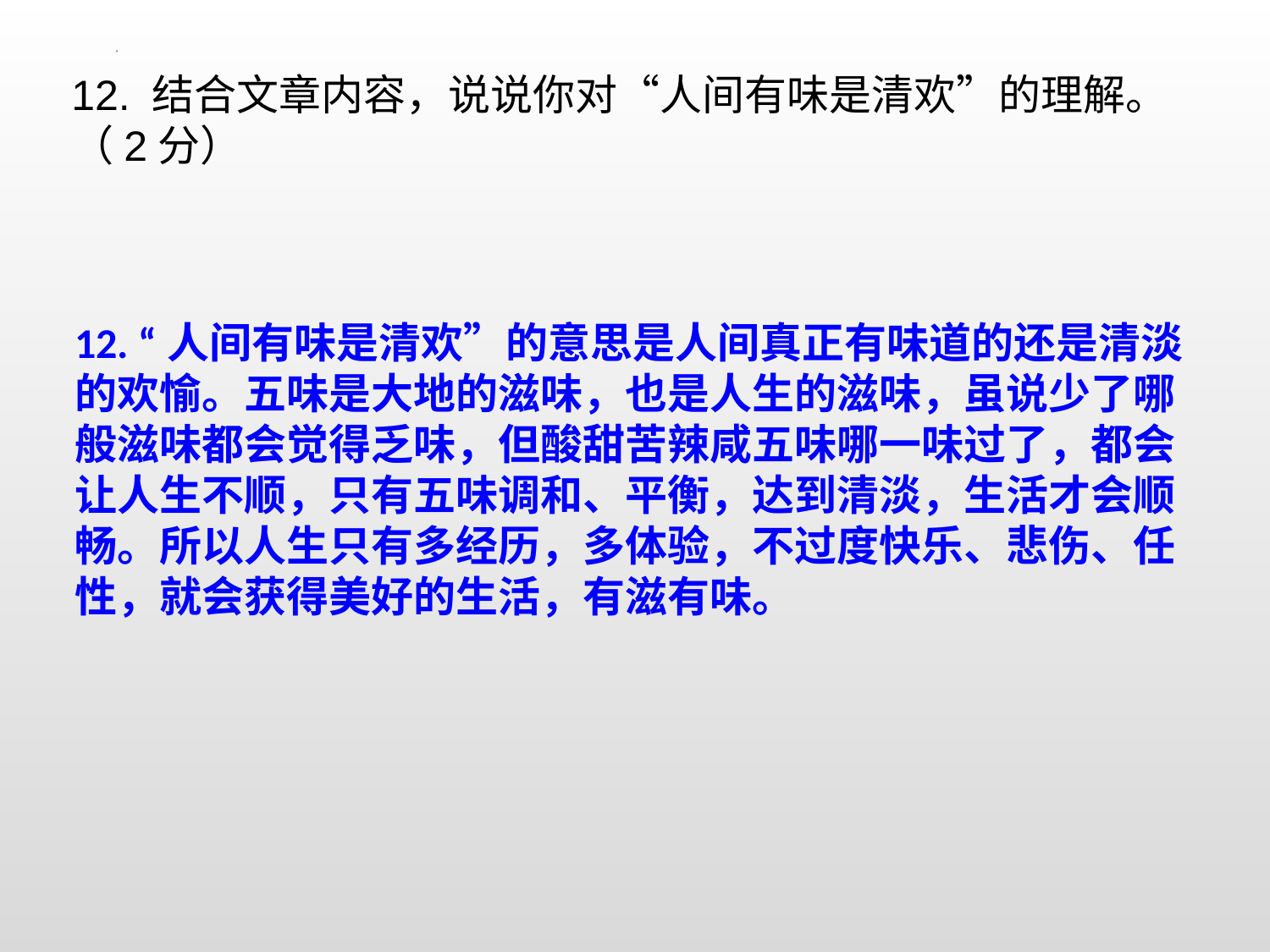

12. 结合文章内容，说说你对“人间有味是清欢”的理解。（2分）
12. “人间有味是清欢”的意思是人间真正有味道的还是清淡的欢愉。五味是大地的滋味，也是人生的滋味，虽说少了哪般滋味都会觉得乏味，但酸甜苦辣咸五味哪一味过了，都会让人生不顺，只有五味调和、平衡，达到清淡，生活才会顺畅。所以人生只有多经历，多体验，不过度快乐、悲伤、任性，就会获得美好的生活，有滋有味。